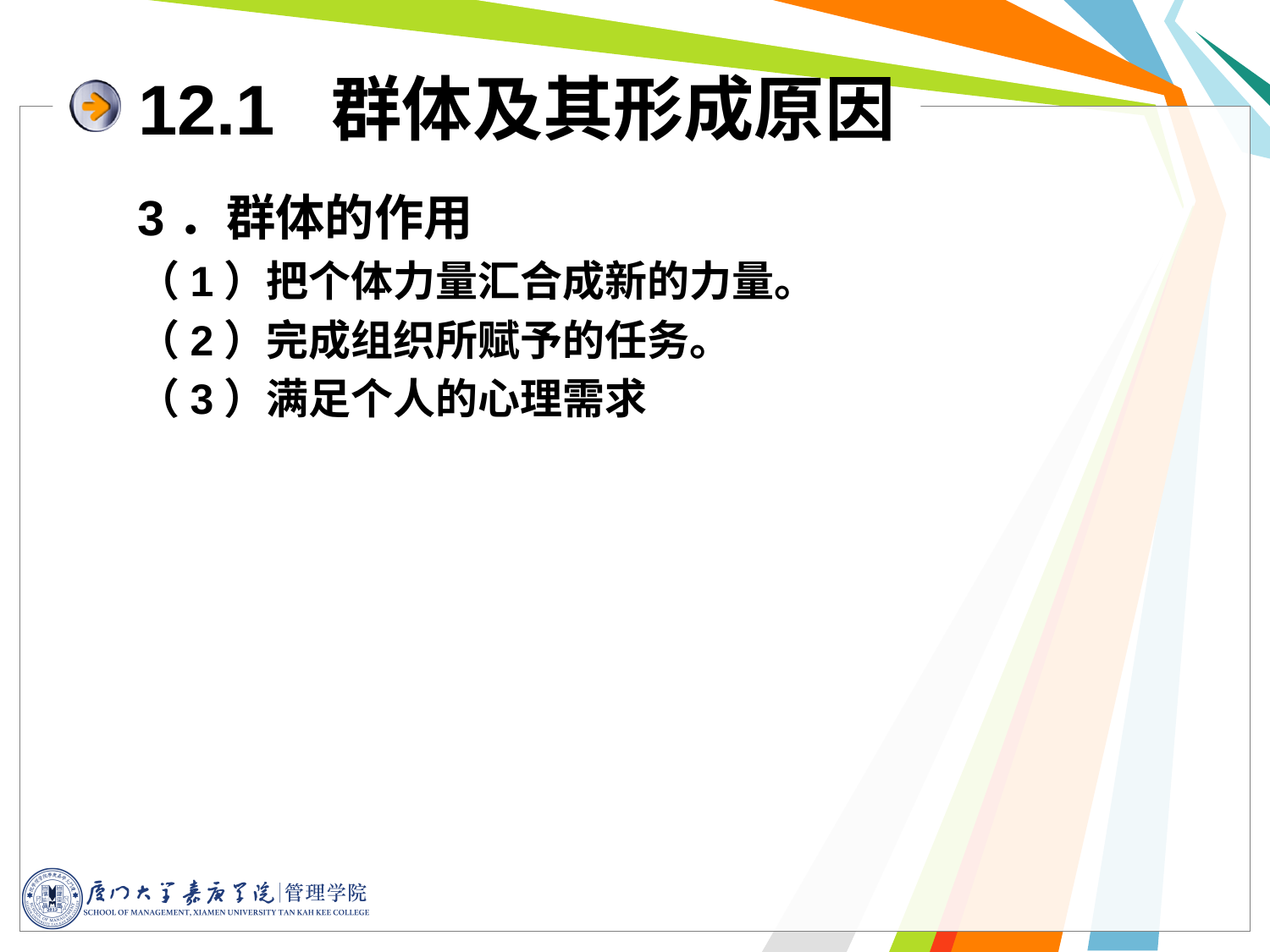

12.1  群体及其形成原因
3．群体的作用
（1）把个体力量汇合成新的力量。
（2）完成组织所赋予的任务。
（3）满足个人的心理需求